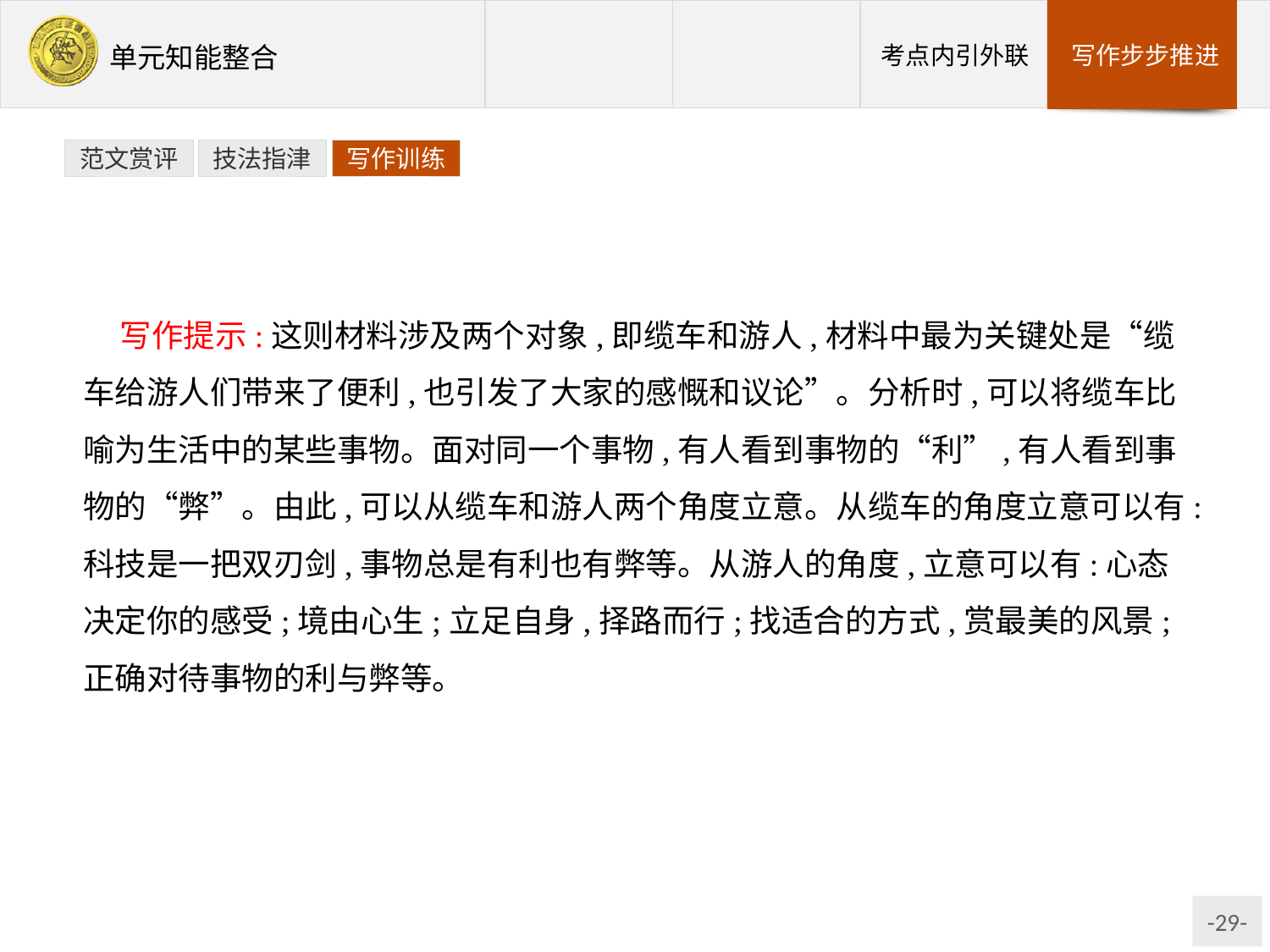

范文赏评
技法指津
写作训练
写作提示:这则材料涉及两个对象,即缆车和游人,材料中最为关键处是“缆车给游人们带来了便利,也引发了大家的感慨和议论”。分析时,可以将缆车比喻为生活中的某些事物。面对同一个事物,有人看到事物的“利”,有人看到事物的“弊”。由此,可以从缆车和游人两个角度立意。从缆车的角度立意可以有:科技是一把双刃剑,事物总是有利也有弊等。从游人的角度,立意可以有:心态决定你的感受;境由心生;立足自身,择路而行;找适合的方式,赏最美的风景;正确对待事物的利与弊等。